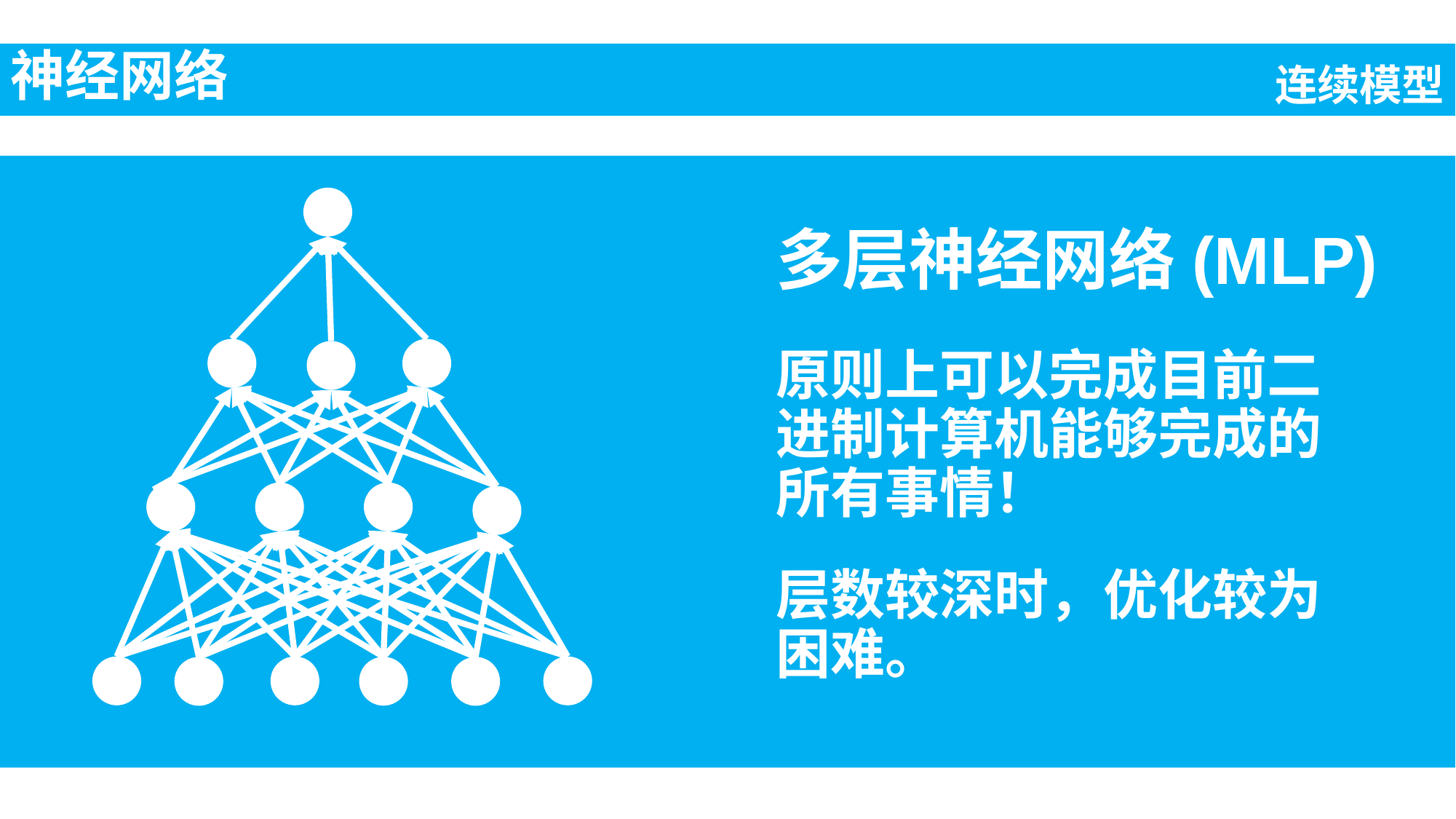

神经网络
连续模型

多层神经网络(MLP)
原则上可以完成目前二进制计算机能够完成的所有事情！
层数较深时，优化较为困难。